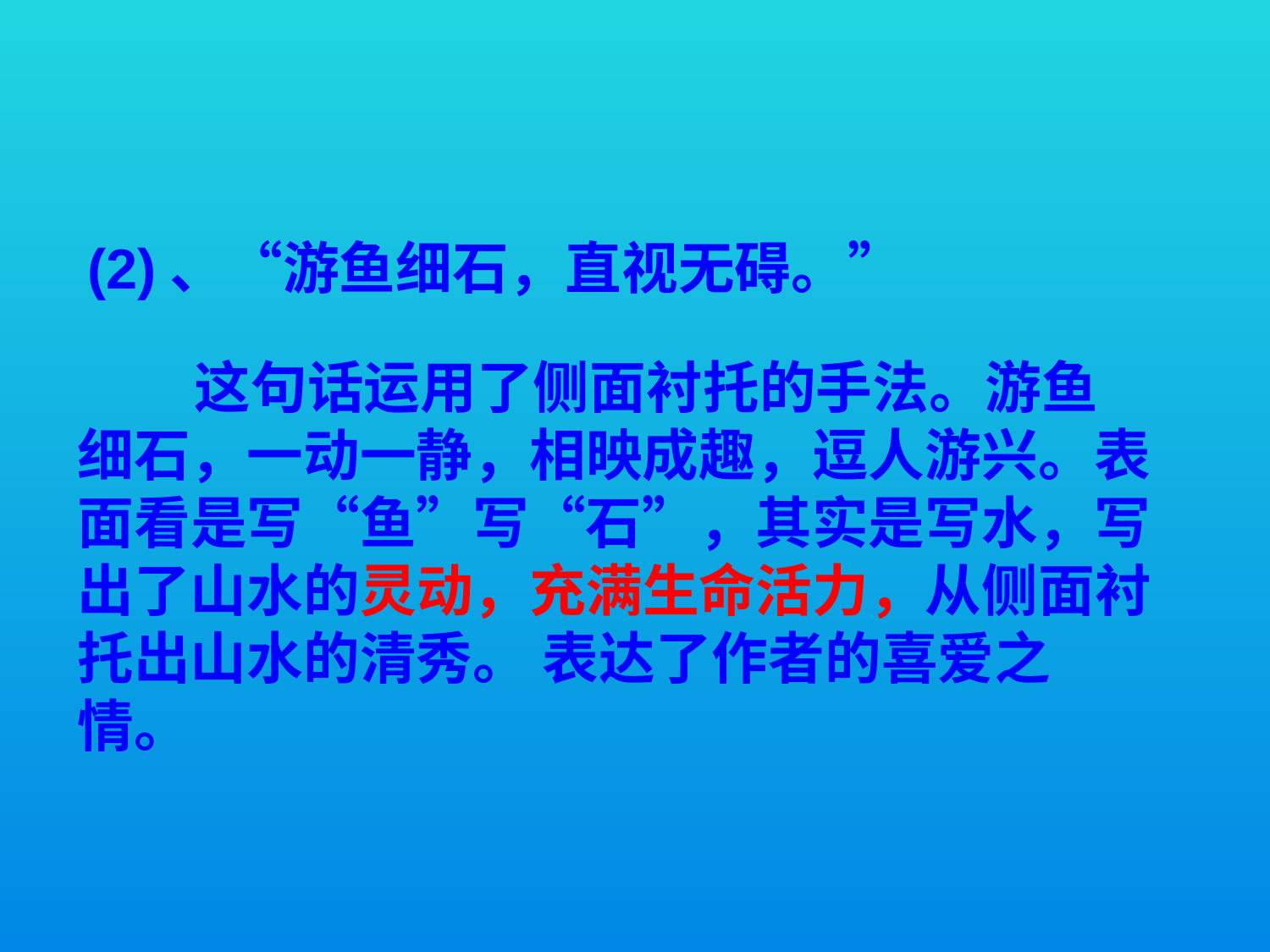

(2)、“游鱼细石，直视无碍。”

        这句话运用了侧面衬托的手法。游鱼细石，一动一静，相映成趣，逗人游兴。表面看是写“鱼”写“石”，其实是写水，写出了山水的灵动，充满生命活力，从侧面衬托出山水的清秀。 表达了作者的喜爱之情。